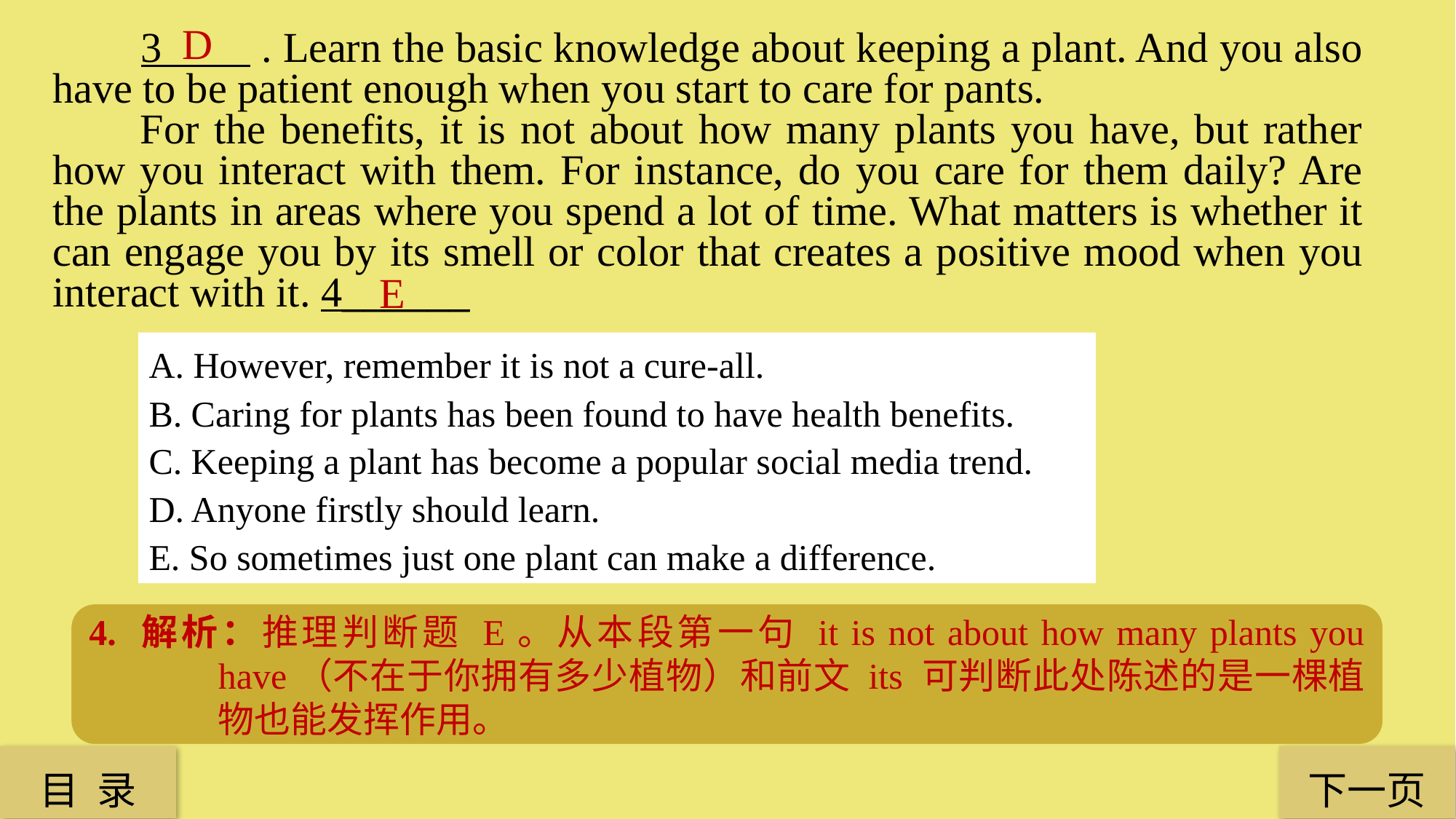

D
        3         . Learn the basic knowledge about keeping a plant. And you also have to be patient enough when you start to care for pants.
      For the benefits, it is not about how many plants you have, but rather how you interact with them. For instance, do you care for them daily? Are the plants in areas where you spend a lot of time. What matters is whether it can engage you by its smell or color that creates a positive mood when you interact with it. 4______
E
A. However, remember it is not a cure-all.
B. Caring for plants has been found to have health benefits.
C. Keeping a plant has become a popular social media trend.
D. Anyone firstly should learn.
E. So sometimes just one plant can make a difference.
3. 解析：细节推理题 D。从前文可知作为一种能力或爱好，养植物也有学习路径。后文的 learn也可佐证此处表述，应为 D，任何人首先都得学习。
4. 解析：推理判断题 E。从本段第一句 it is not about how many plants you have（不在于你拥有多少植物）和前文 its 可判断此处陈述的是一棵植物也能发挥作用。